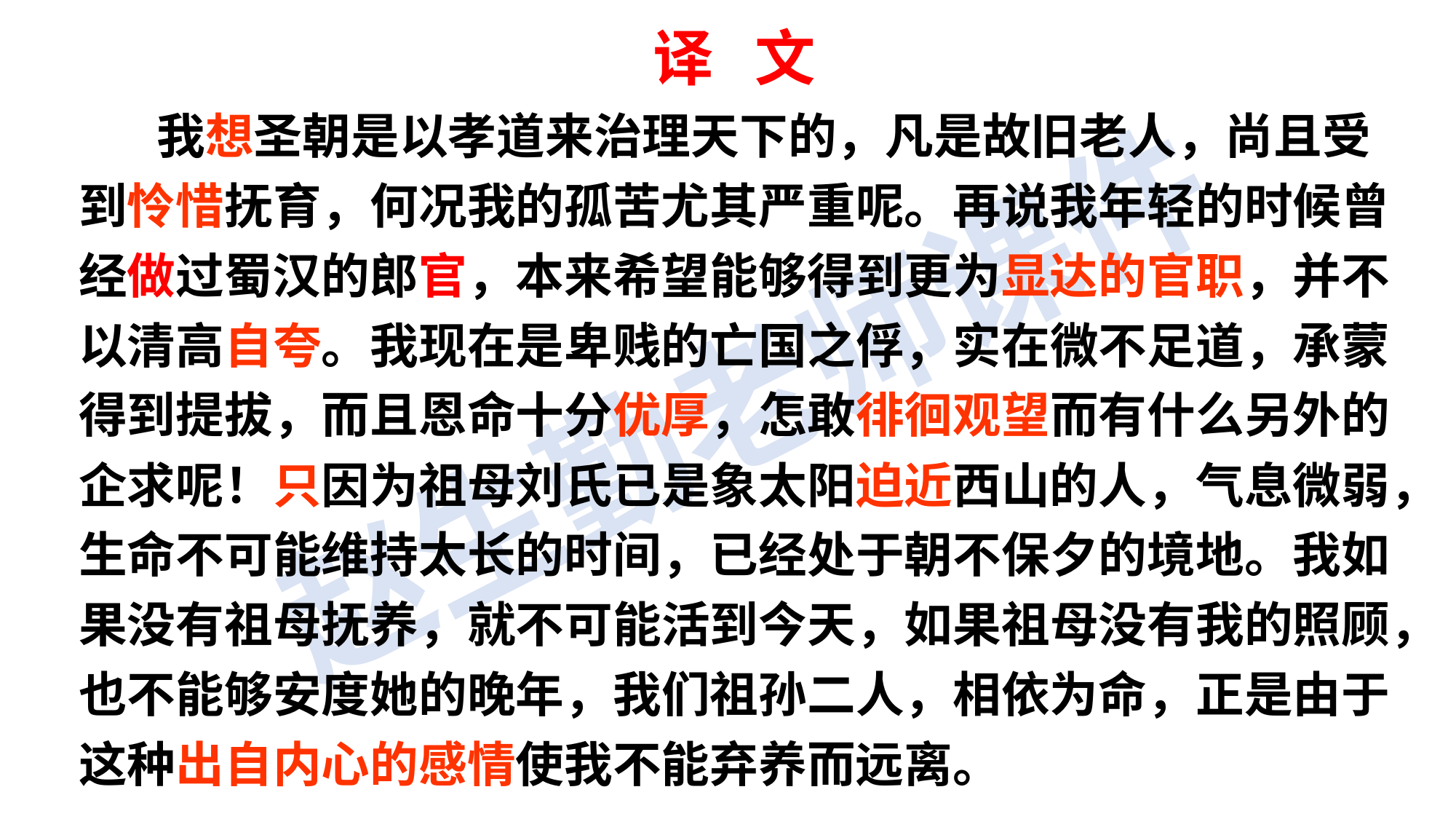

译   文
      我想圣朝是以孝道来治理天下的，凡是故旧老人，尚且受到怜惜抚育，何况我的孤苦尤其严重呢。再说我年轻的时候曾经做过蜀汉的郎官，本来希望能够得到更为显达的官职，并不以清高自夸。我现在是卑贱的亡国之俘，实在微不足道，承蒙得到提拔，而且恩命十分优厚，怎敢徘徊观望而有什么另外的企求呢！只因为祖母刘氏已是象太阳迫近西山的人，气息微弱，生命不可能维持太长的时间，已经处于朝不保夕的境地。我如果没有祖母抚养，就不可能活到今天，如果祖母没有我的照顾，也不能够安度她的晚年，我们祖孙二人，相依为命，正是由于这种出自内心的感情使我不能弃养而远离。